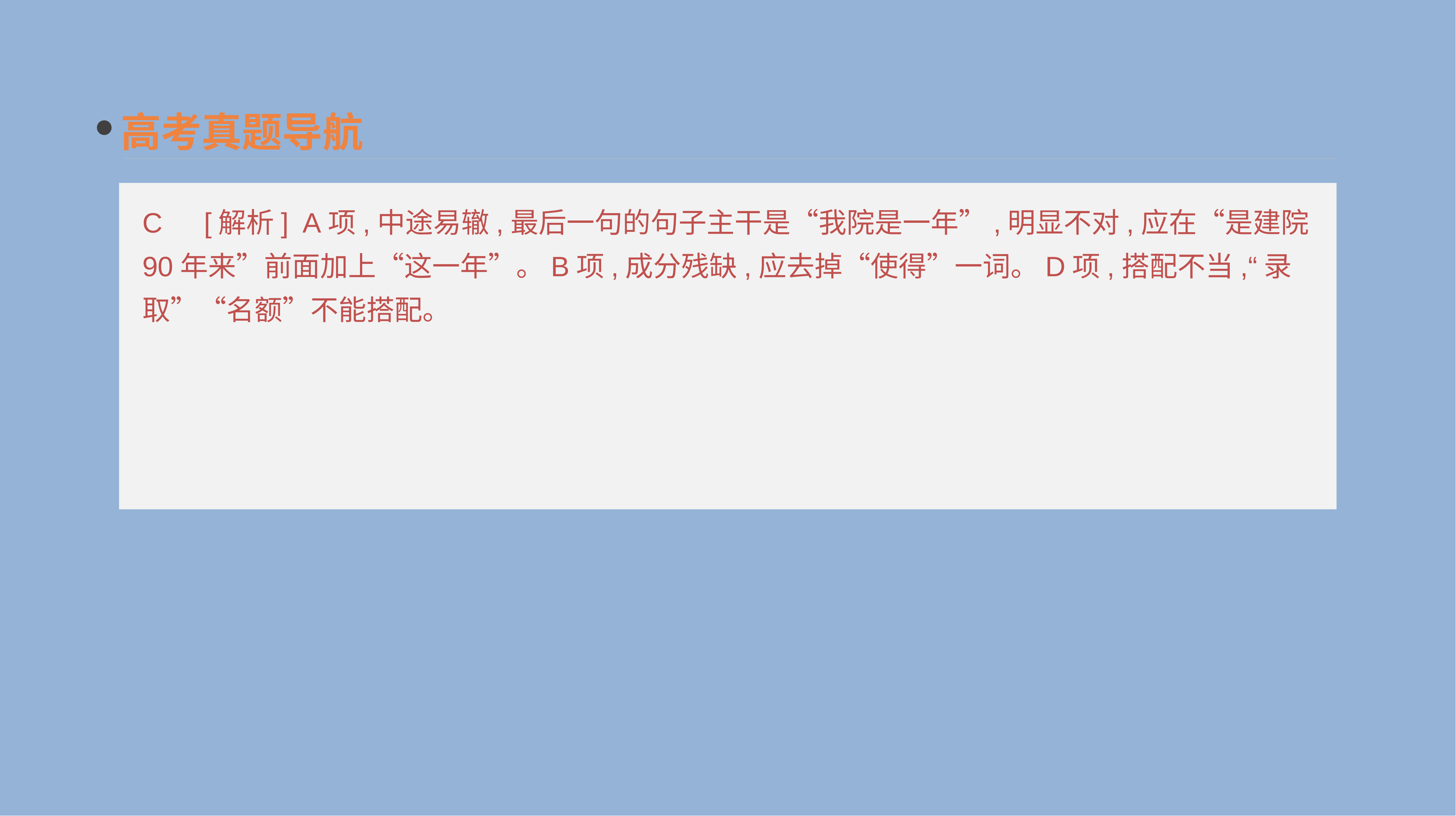

高考真题导航

C　[解析]  A项,中途易辙,最后一句的句子主干是“我院是一年”,明显不对,应在“是建院90年来”前面加上“这一年”。B项,成分残缺,应去掉“使得”一词。D项,搭配不当,“录取”“名额”不能搭配。